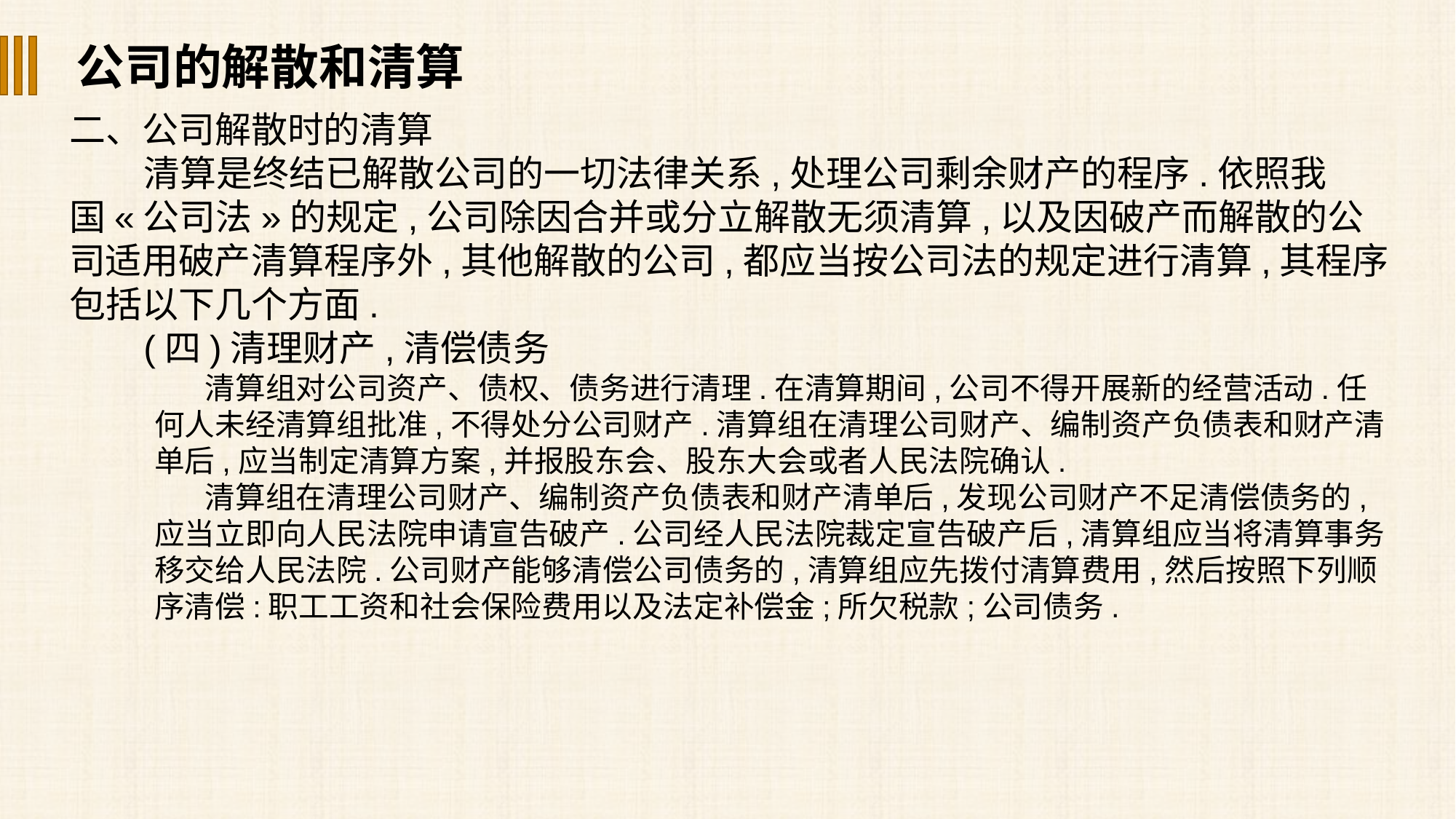

公司的解散和清算

二、公司解散时的清算
清算是终结已解散公司的一切法律关系,处理公司剩余财产的程序.依照我国«公司法»的规定,公司除因合并或分立解散无须清算,以及因破产而解散的公司适用破产清算程序外,其他解散的公司,都应当按公司法的规定进行清算,其程序包括以下几个方面.
(四)清理财产,清偿债务
        清算组对公司资产、债权、债务进行清理.在清算期间,公司不得开展新的经营活动.任何人未经清算组批准,不得处分公司财产.清算组在清理公司财产、编制资产负债表和财产清单后,应当制定清算方案,并报股东会、股东大会或者人民法院确认.
        清算组在清理公司财产、编制资产负债表和财产清单后,发现公司财产不足清偿债务的,应当立即向人民法院申请宣告破产.公司经人民法院裁定宣告破产后,清算组应当将清算事务移交给人民法院.公司财产能够清偿公司债务的,清算组应先拨付清算费用,然后按照下列顺序清偿:职工工资和社会保险费用以及法定补偿金;所欠税款;公司债务.